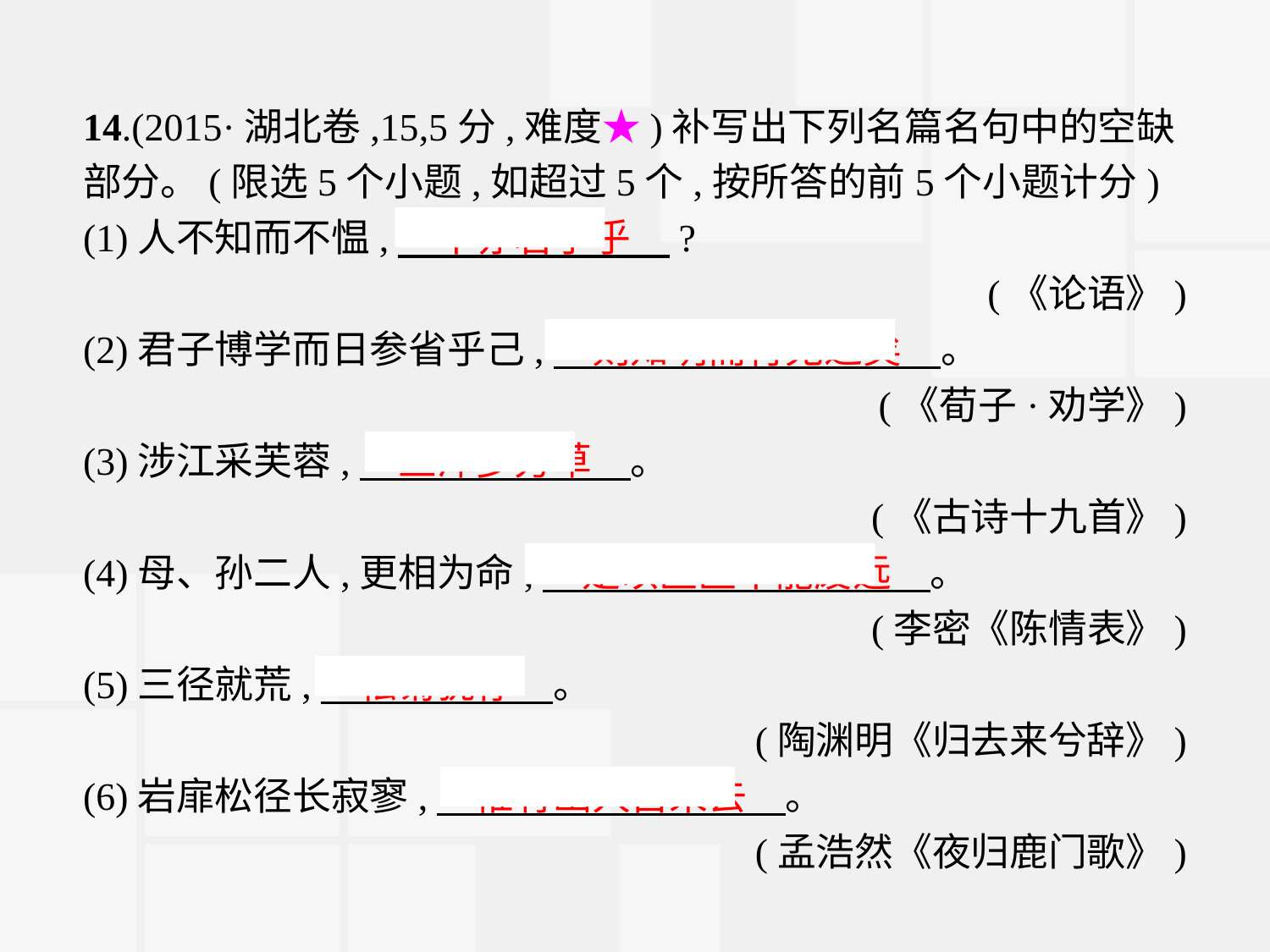

14.(2015·湖北卷,15,5分,难度★)补写出下列名篇名句中的空缺部分。(限选5个小题,如超过5个,按所答的前5个小题计分)
(1)人不知而不愠,　不亦君子乎　?
(《论语》)
(2)君子博学而日参省乎己,　则知明而行无过矣　。
(《荀子·劝学》)
(3)涉江采芙蓉,　兰泽多芳草　。
(《古诗十九首》)
(4)母、孙二人,更相为命,　是以区区不能废远　。
(李密《陈情表》)
(5)三径就荒,　松菊犹存　。
(陶渊明《归去来兮辞》)
(6)岩扉松径长寂寥,　惟有幽人自来去　。
(孟浩然《夜归鹿门歌》)